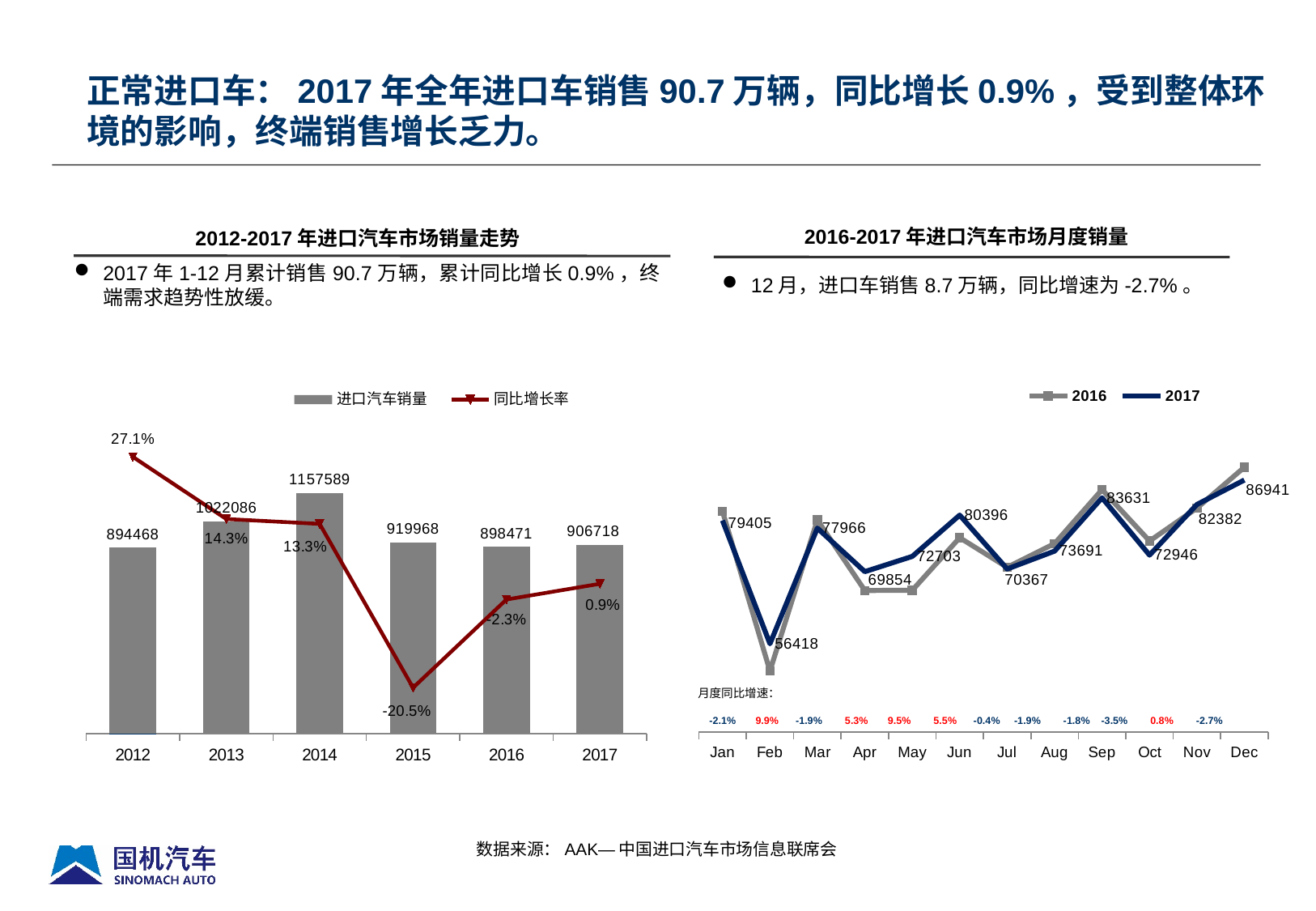

正常进口车：2017年全年进口车销售90.7万辆，同比增长0.9%，受到整体环境的影响，终端销售增长乏力。
2012-2017年进口汽车市场销量走势
2016-2017年进口汽车市场月度销量
2017年1-12月累计销售90.7万辆，累计同比增长0.9%，终端需求趋势性放缓。

12月，进口车销售8.7万辆，同比增速为-2.7%。

### Chart

| Category | 2016 | 2017 |
|---|---|---|
| Jan | 81118.0 | 79405.0 |
| Feb | 51348.0 | 56418.0 |
| Mar | 79502.0 | 77966.0 |
| Apr | 66354.0 | 69854.0 |
| May | 66396.0 | 72703.0 |
| Jun | 76194.0 | 80396.0 |
| Jul | 70673.0 | 70367.0 |
| Aug | 75109.0 | 73691.0 |
| Sep | 85149.0 | 83631.0 |
| Oct | 75575.0 | 72946.0 |
| Nov | 81719.0 | 82382.0 |
| Dec | 89334.0 | 86941.0 |

[unsupported chart]

月度同比增速：

    -2.1%       9.9%      -1.9%        5.3%       9.5%        5.5%      -0.4%     -1.9%        -1.8%    -3.5%        0.8%        -2.7%
数据来源：AAK—中国进口汽车市场信息联席会